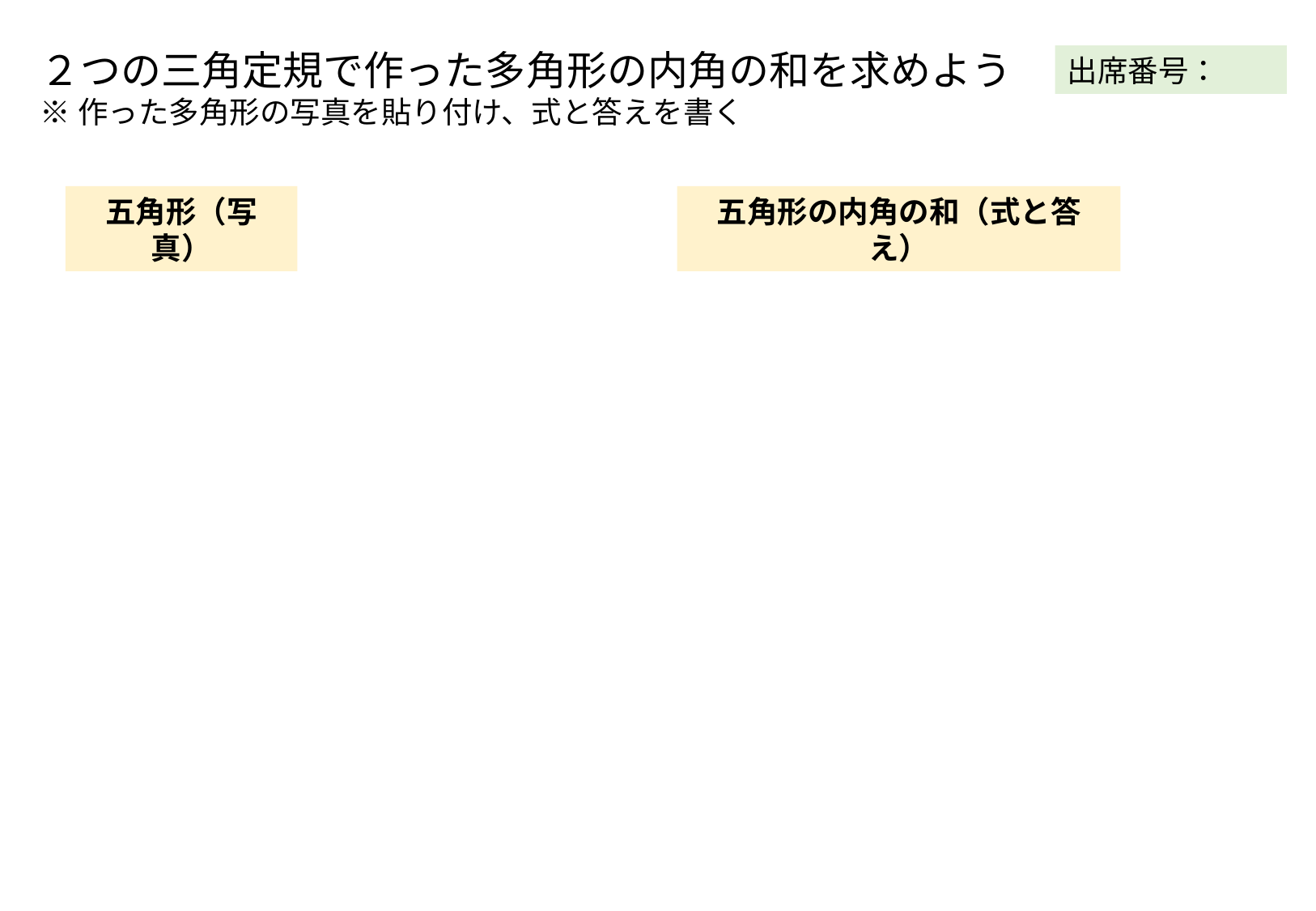

２つの三角定規で作った多角形の内角の和を求めよう
※作った多角形の写真を貼り付け、式と答えを書く
出席番号：
五角形（写真）
五角形の内角の和（式と答え）